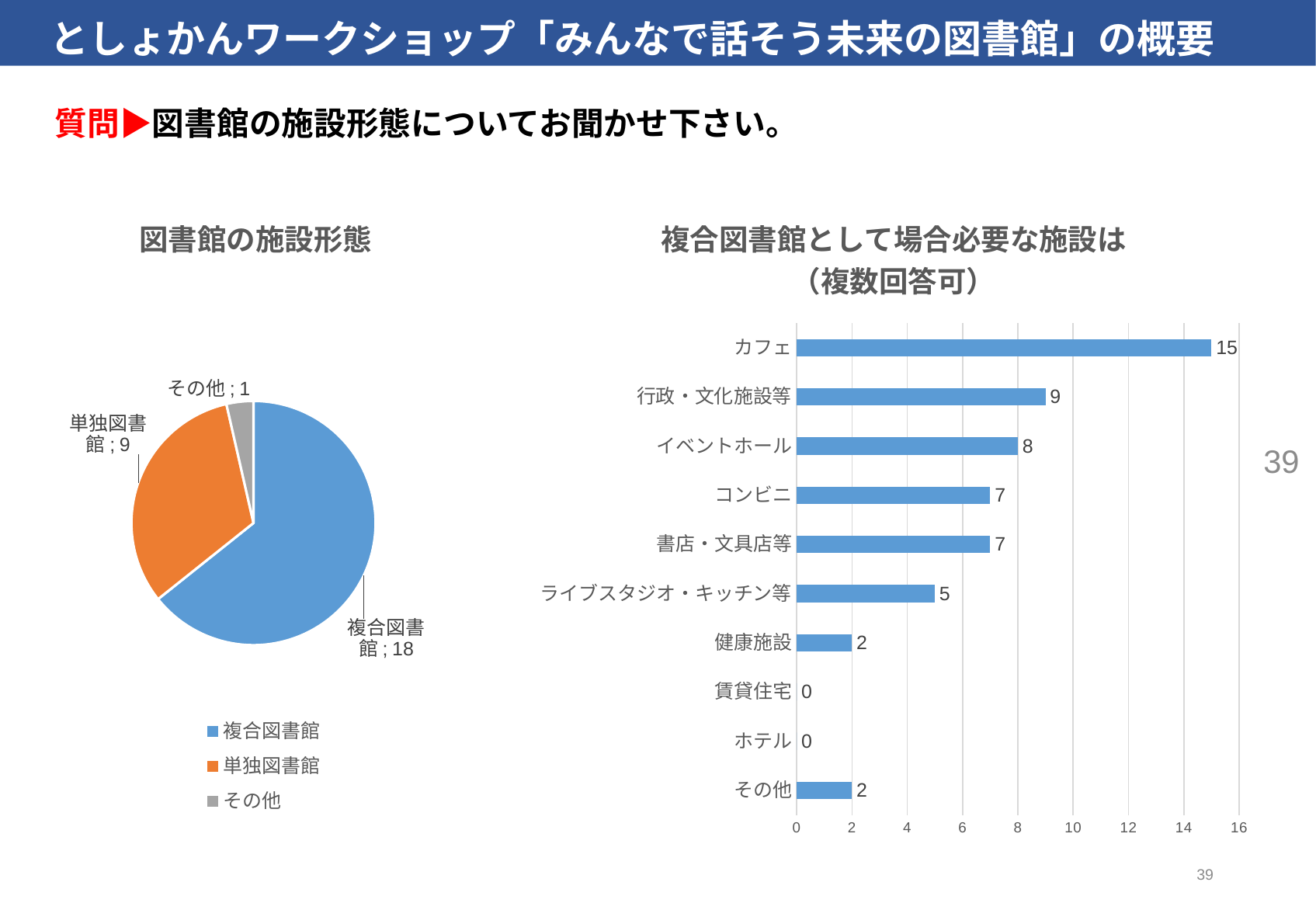

としょかんワークショップ「みんなで話そう未来の図書館」の概要
質問▶図書館の施設形態についてお聞かせ下さい。

### Chart: 図書館の施設形態

| Category |  |
|---|---|
| 複合図書館 | 18.0 |
| 単独図書館 | 9.0 |
| その他 | 1.0 |

### Chart: 複合図書館として場合必要な施設は
（複数回答可）

| Category |  |
|---|---|
| その他 | 2.0 |
| ホテル | 0.0 |
| 賃貸住宅 | 0.0 |
| 健康施設 | 2.0 |
| ライブスタジオ・キッチン等 | 5.0 |
| 書店・文具店等 | 7.0 |
| コンビニ | 7.0 |
| イベントホール | 8.0 |
| 行政・文化施設等 | 9.0 |
| カフェ | 15.0 |
39
39